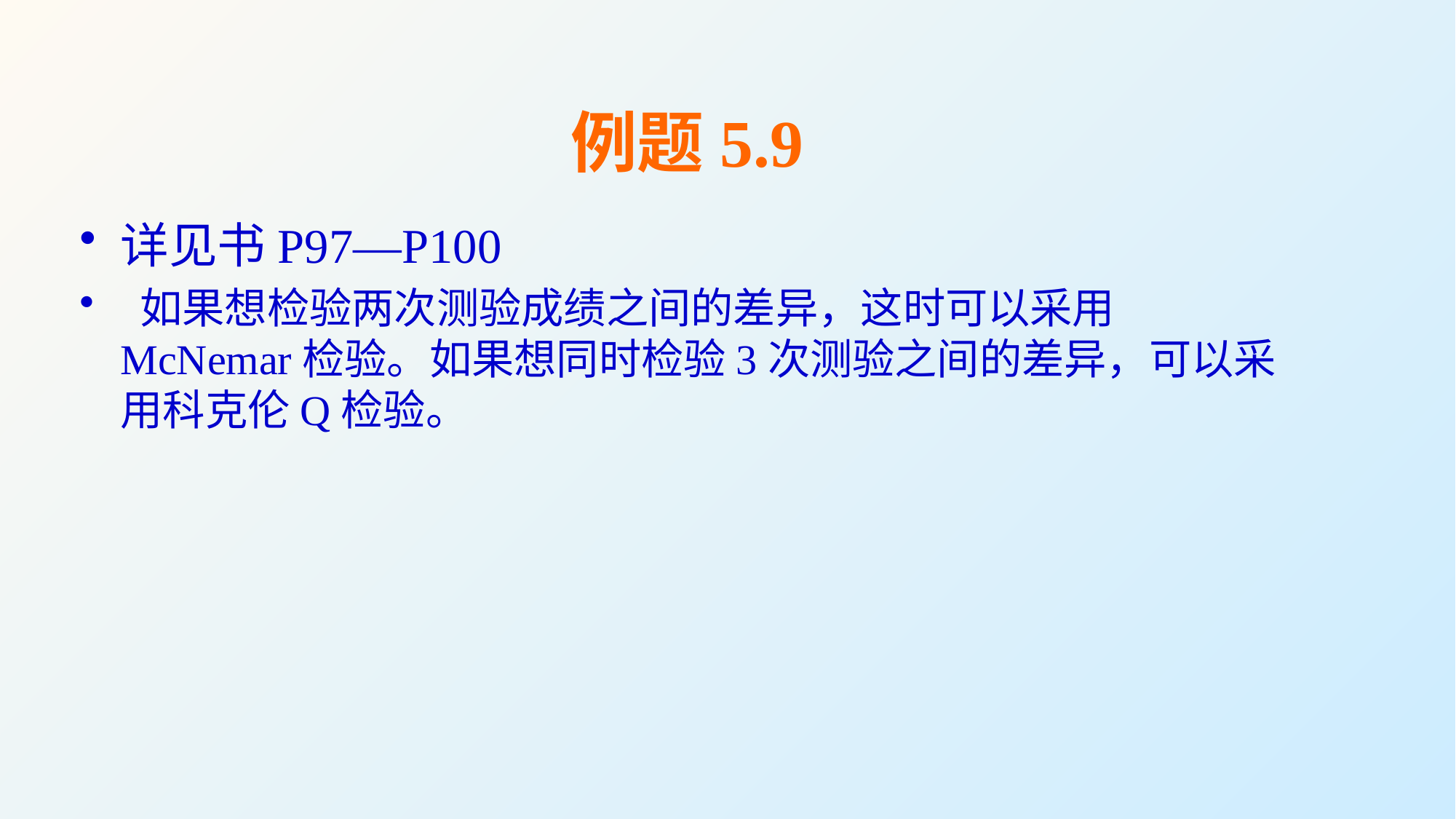

# 例题5.9
详见书P97—P100
 如果想检验两次测验成绩之间的差异，这时可以采用McNemar检验。如果想同时检验3次测验之间的差异，可以采用科克伦Q检验。